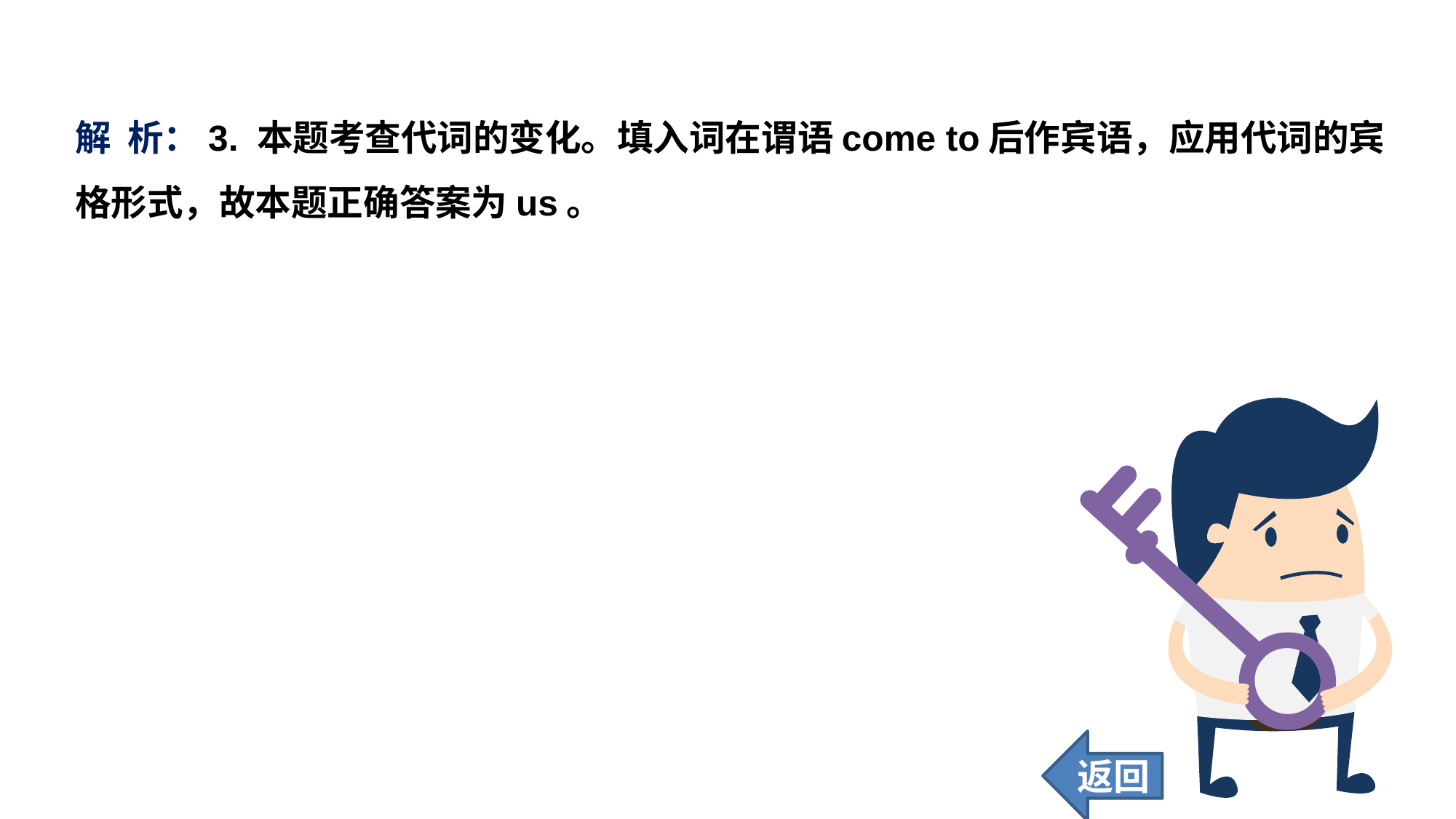

解  析：3. 本题考查代词的变化。填入词在谓语come to后作宾语，应用代词的宾格形式，故本题正确答案为us。

返回
138